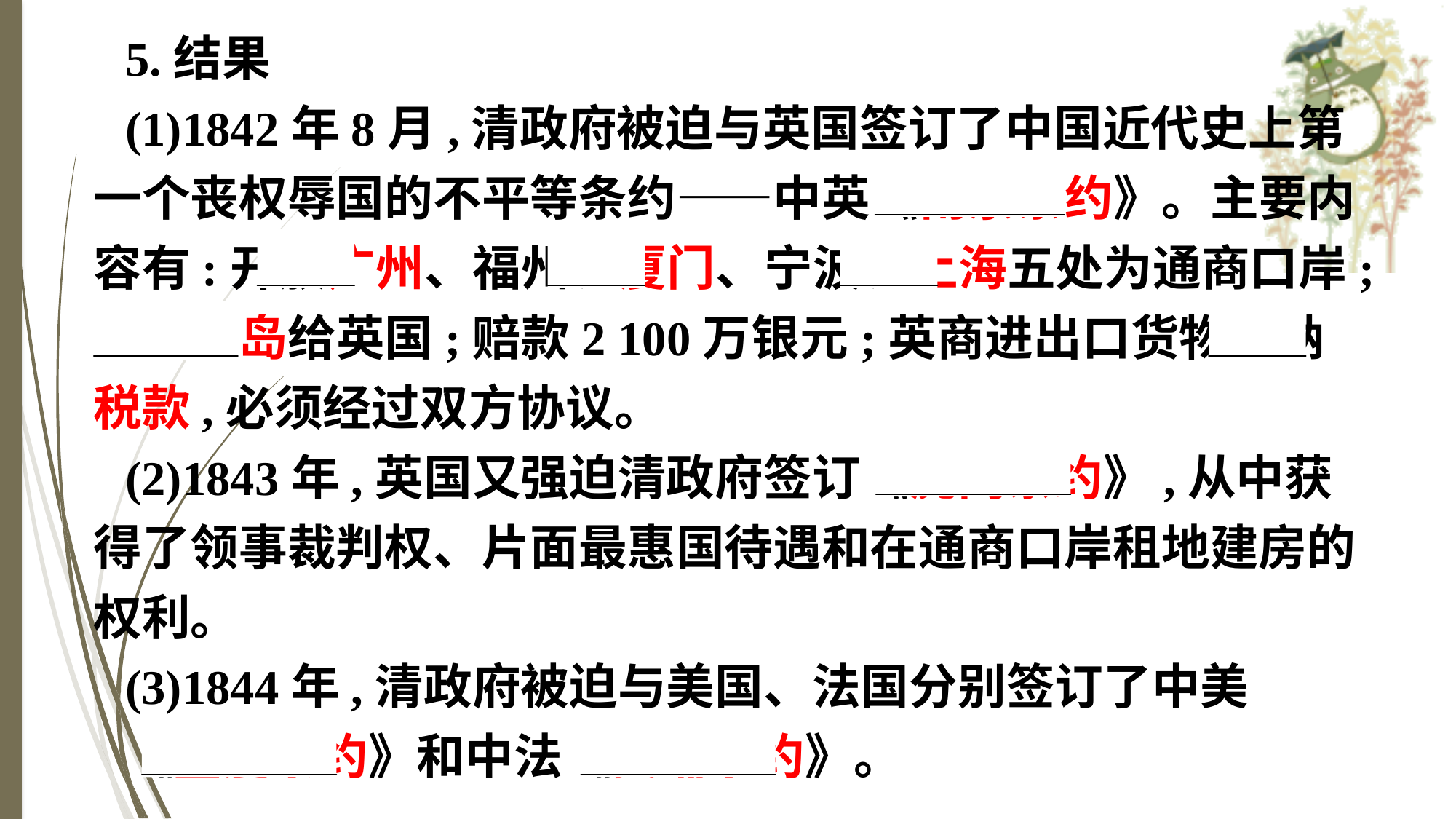

5.结果
(1)1842年8月,清政府被迫与英国签订了中国近代史上第一个丧权辱国的不平等条约——中英《南京条约》。主要内容有:开放广州、福州、厦门、宁波、上海五处为通商口岸;割香港岛给英国;赔款2 100万银元;英商进出口货物应纳税款,必须经过双方协议。
(2)1843年,英国又强迫清政府签订《虎门条约》,从中获得了领事裁判权、片面最惠国待遇和在通商口岸租地建房的权利。
(3)1844年,清政府被迫与美国、法国分别签订了中美
《望厦条约》和中法《黄埔条约》。